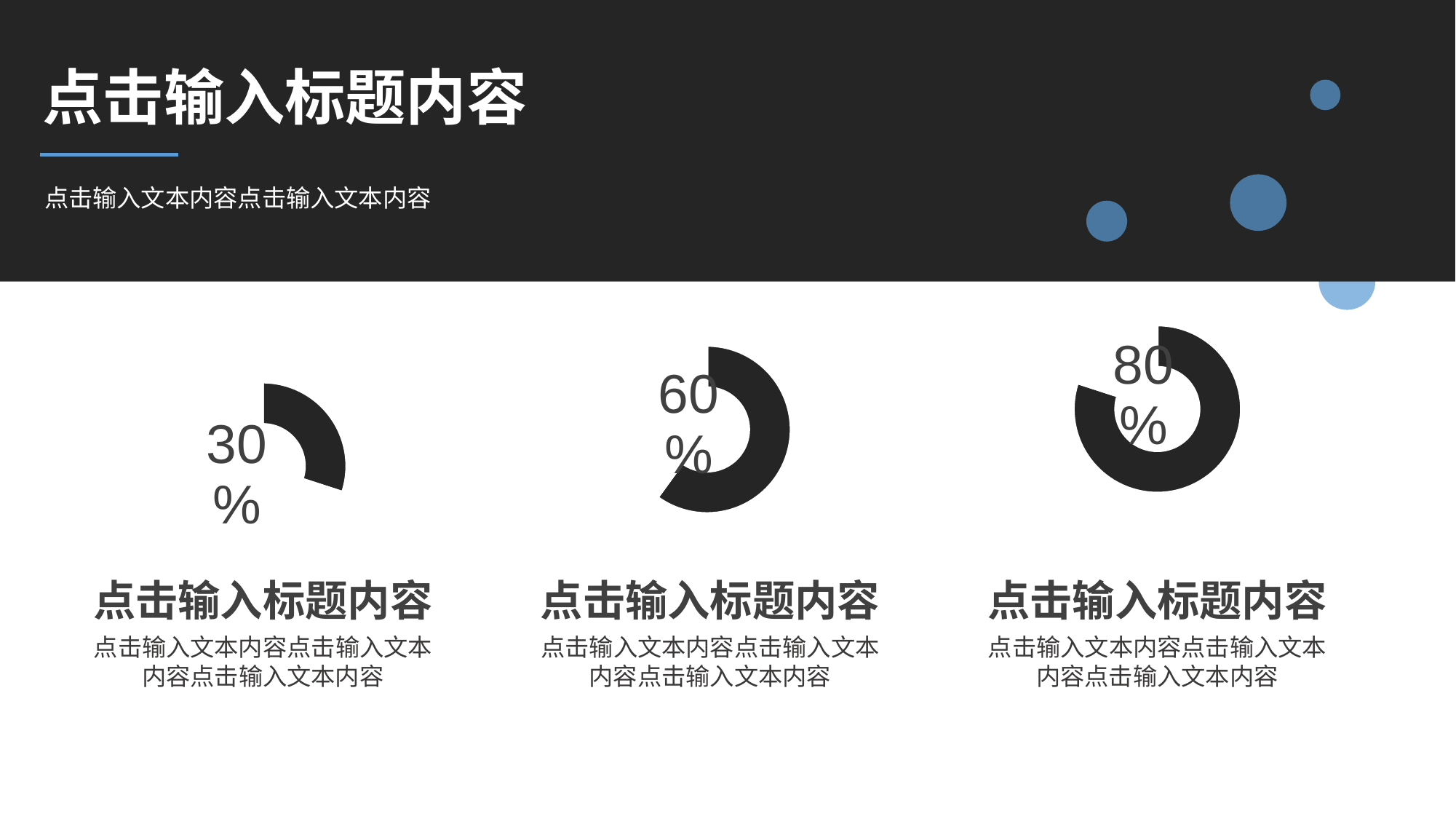

点击输入标题内容
点击输入文本内容点击输入文本内容

### Chart

| Category | 销售额 |
|---|---|
| 第一季度 | 0.3 |
| 第二季度 | 0.7 |

### Chart

| Category | 销售额 |
|---|---|
| 第一季度 | 0.6 |
| 第二季度 | 0.4 |

### Chart

| Category | 销售额 |
|---|---|
| 第一季度 | 0.8 |
| 第二季度 | 0.2 |
点击输入标题内容
点击输入文本内容点击输入文本内容点击输入文本内容
点击输入标题内容
点击输入文本内容点击输入文本内容点击输入文本内容
点击输入标题内容
点击输入文本内容点击输入文本内容点击输入文本内容